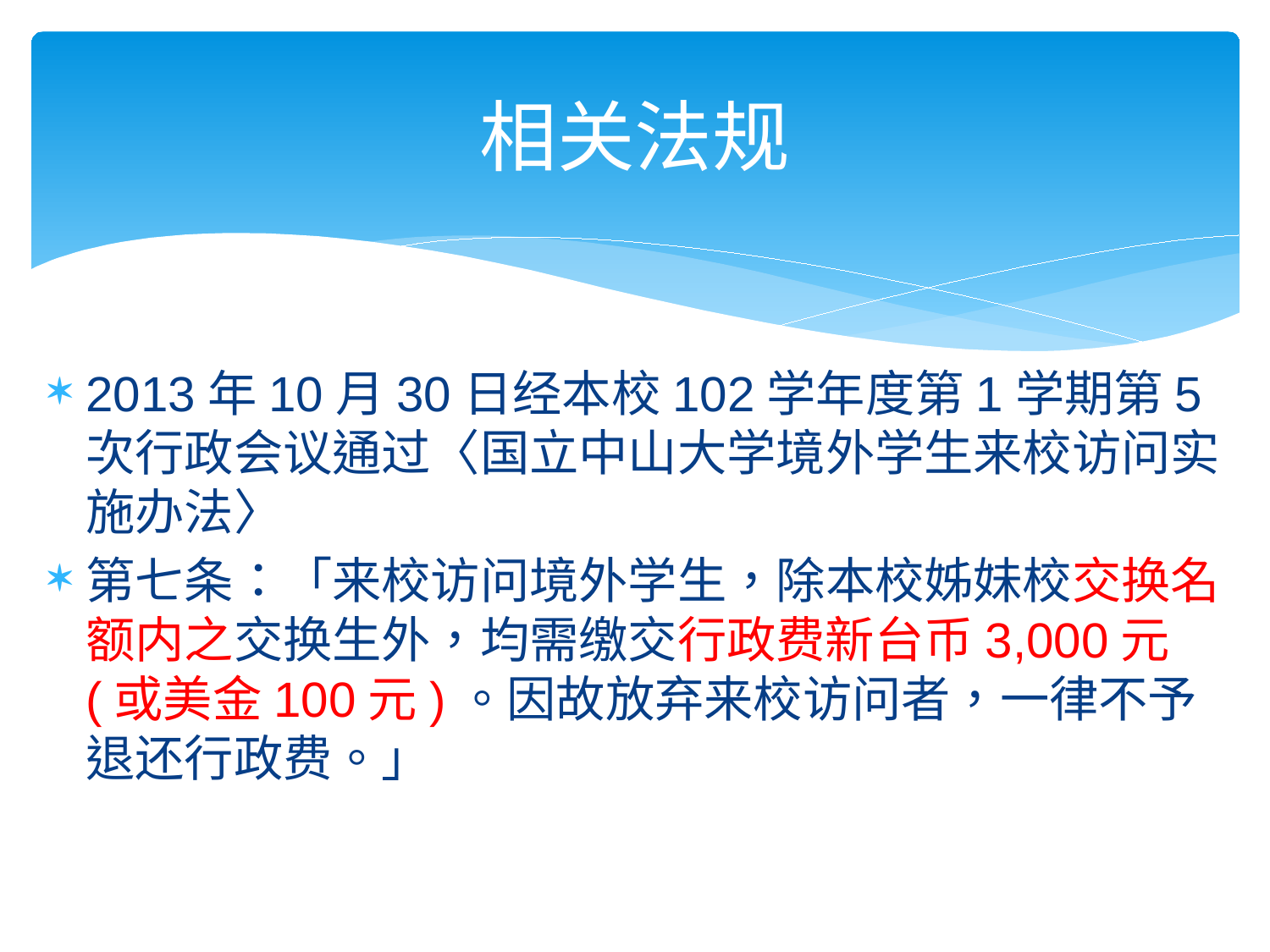

# 相关法规
2013年10月30日经本校102学年度第1学期第5次行政会议通过〈国立中山大学境外学生来校访问实施办法〉
第七条：「来校访问境外学生，除本校姊妹校交换名额内之交换生外，均需缴交行政费新台币3,000元(或美金100元)。因故放弃来校访问者，一律不予退还行政费。」